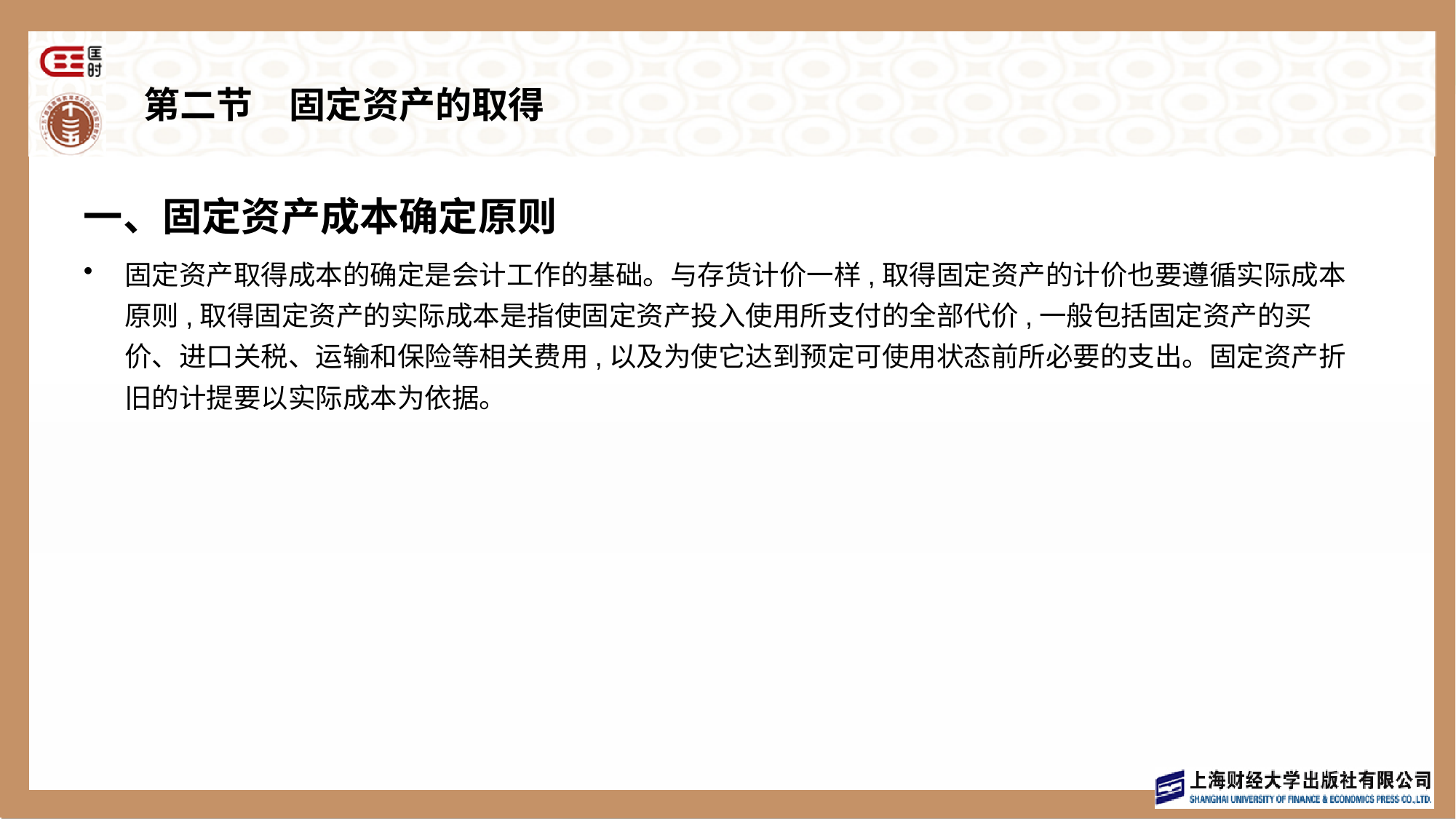

# 第二节　固定资产的取得
一、固定资产成本确定原则
固定资产取得成本的确定是会计工作的基础。与存货计价一样,取得固定资产的计价也要遵循实际成本原则,取得固定资产的实际成本是指使固定资产投入使用所支付的全部代价,一般包括固定资产的买价、进口关税、运输和保险等相关费用,以及为使它达到预定可使用状态前所必要的支出。固定资产折旧的计提要以实际成本为依据。